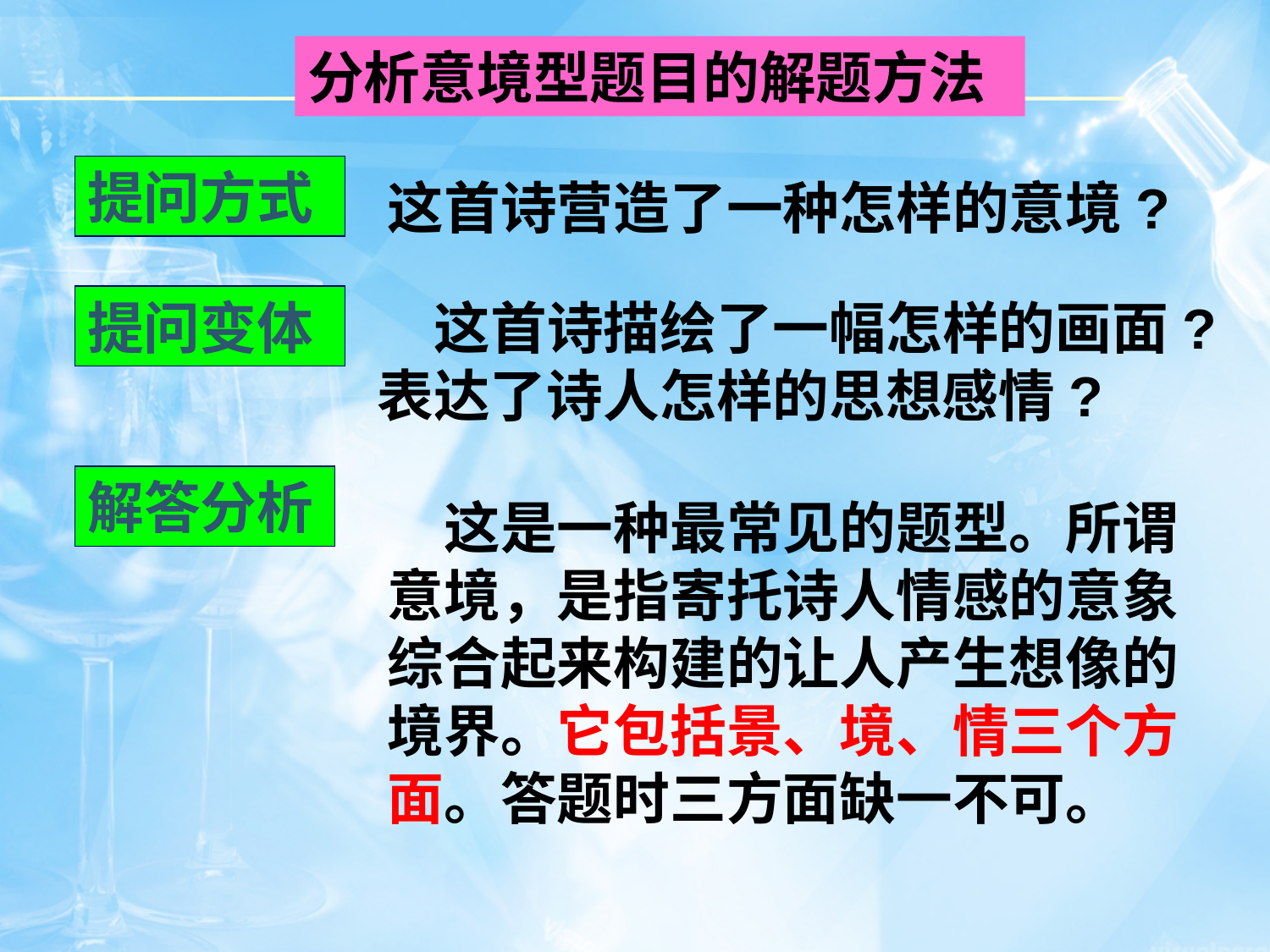

分析意境型题目的解题方法
提问方式
这首诗营造了一种怎样的意境?
提问变体
　这首诗描绘了一幅怎样的画面?表达了诗人怎样的思想感情?
解答分析
　这是一种最常见的题型。所谓意境，是指寄托诗人情感的意象综合起来构建的让人产生想像的境界。它包括景、境、情三个方面。答题时三方面缺一不可。